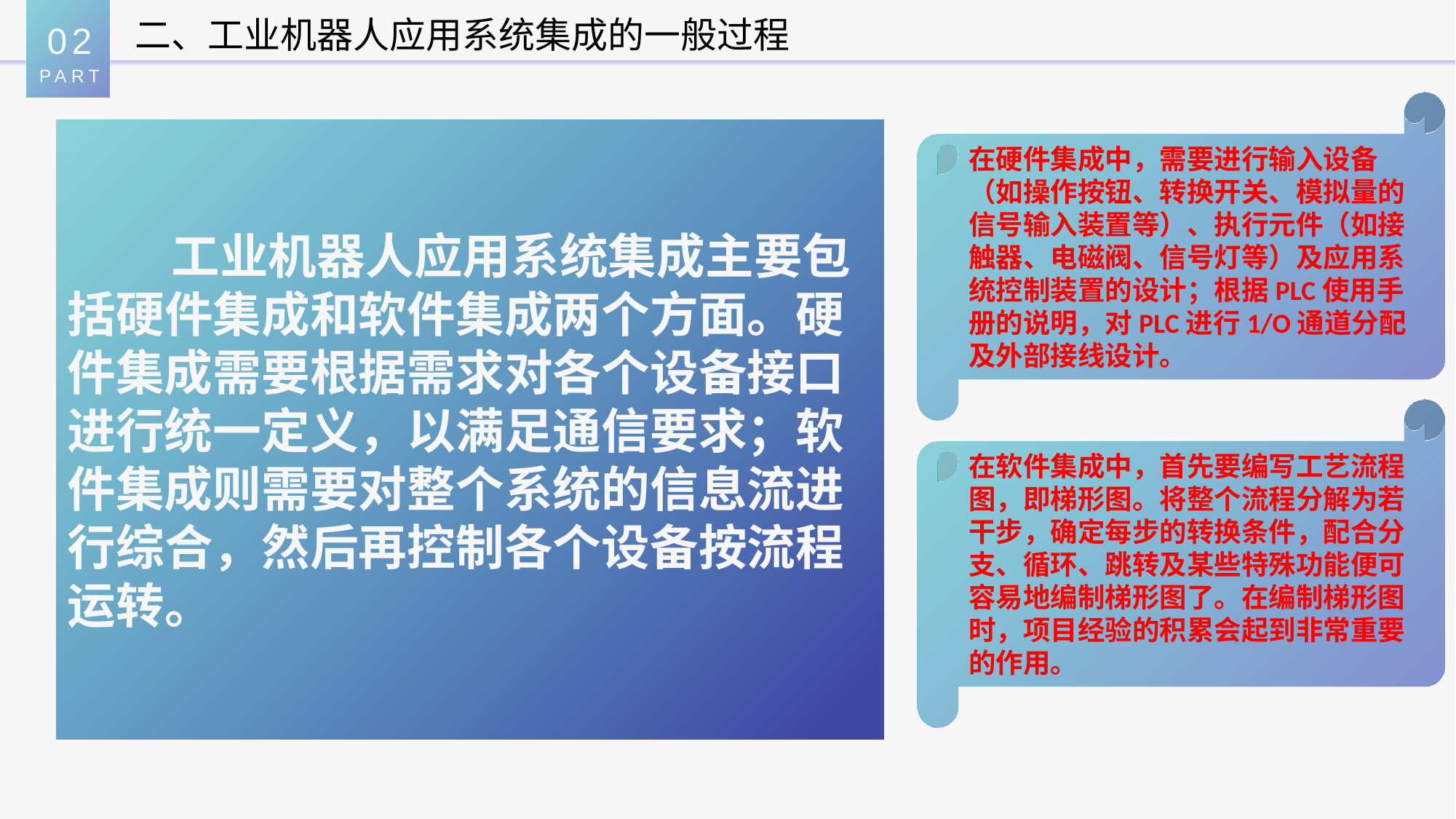

02
PART
二、工业机器人应用系统集成的一般过程

在硬件集成中，需要进行输入设备（如操作按钮、转换开关、模拟量的信号输入装置等）、执行元件（如接触器、电磁阀、信号灯等）及应用系统控制装置的设计；根据PLC使用手册的说明，对PLC进行1/O通道分配及外部接线设计。
                  工业机器人应用系统集成主要包括硬件集成和软件集成两个方面。硬件集成需要根据需求对各个设备接口进行统一定义，以满足通信要求；软件集成则需要对整个系统的信息流进行综合，然后再控制各个设备按流程运转。
在软件集成中，首先要编写工艺流程图，即梯形图。将整个流程分解为若干步，确定每步的转换条件，配合分支、循环、跳转及某些特殊功能便可容易地编制梯形图了。在编制梯形图时，项目经验的积累会起到非常重要的作用。